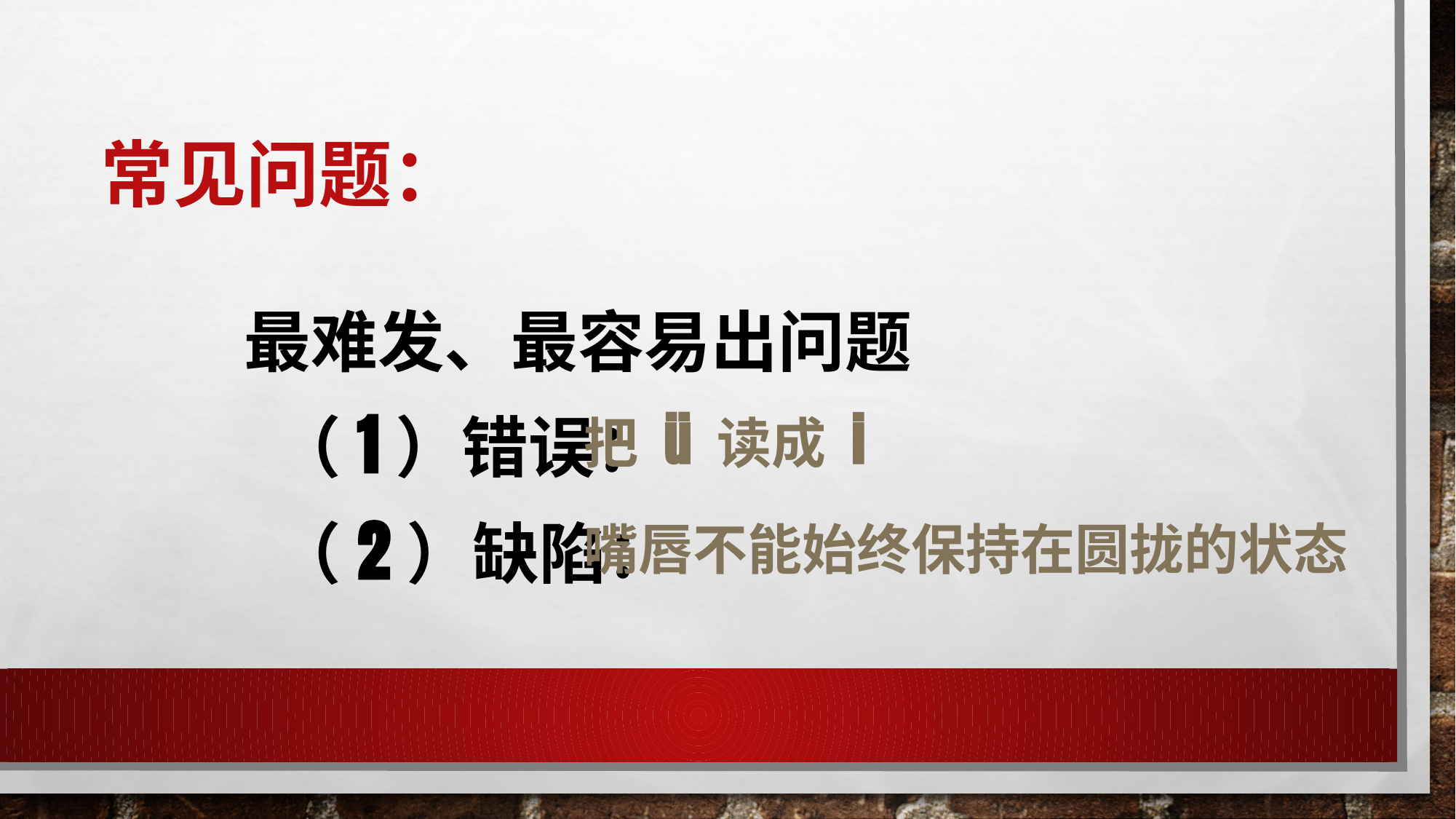

最难发、最容易出问题
          （1）错误：
          （2）缺陷：
# 常见问题：
把 ü 读成 i
嘴唇不能始终保持在圆拢的状态